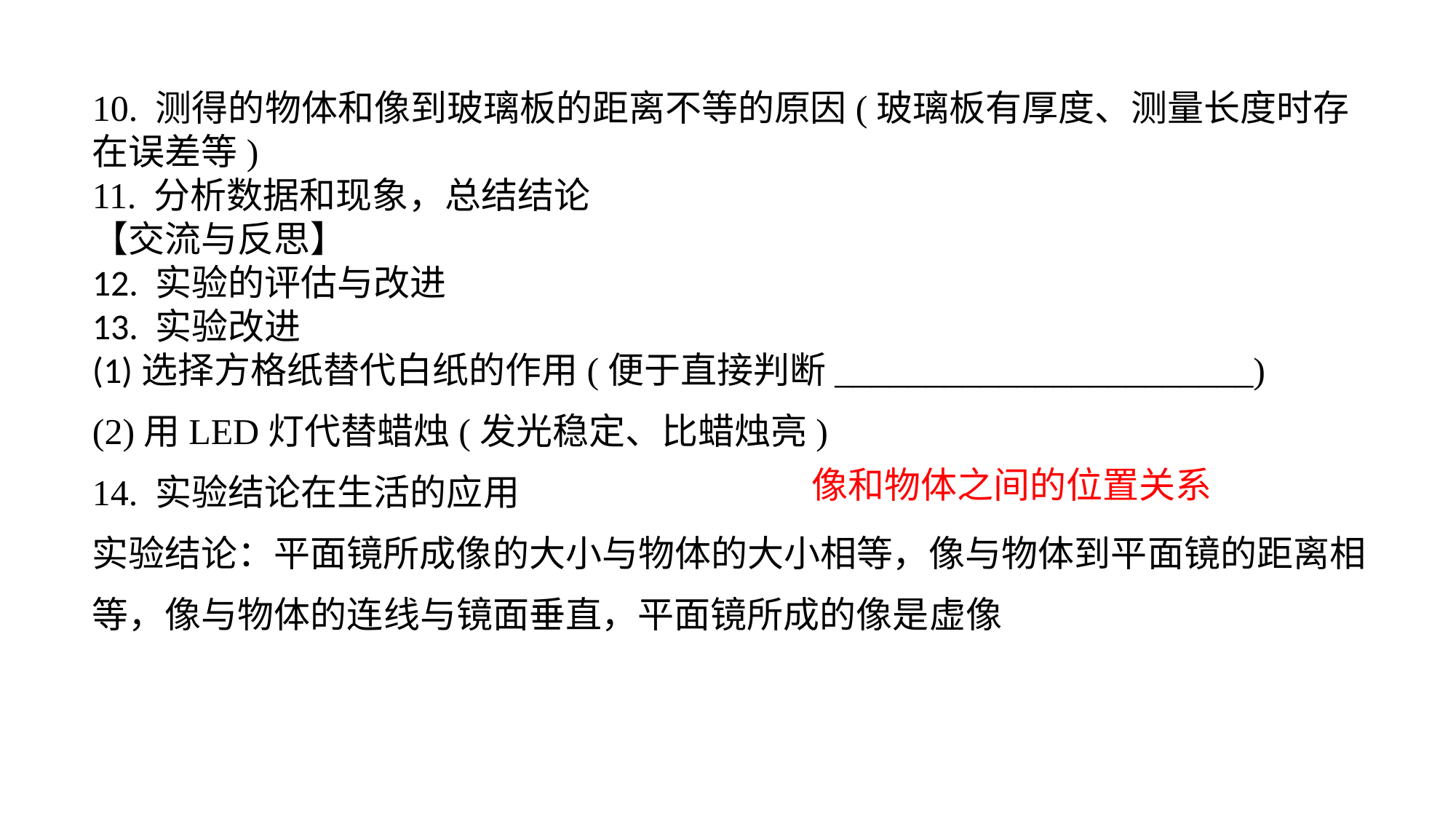

10. 测得的物体和像到玻璃板的距离不等的原因(玻璃板有厚度、测量长度时存在误差等)11. 分析数据和现象，总结结论【交流与反思】12. 实验的评估与改进13. 实验改进(1)选择方格纸替代白纸的作用(便于直接判断_______________________)(2)用LED灯代替蜡烛(发光稳定、比蜡烛亮)
14. 实验结论在生活的应用实验结论：平面镜所成像的大小与物体的大小相等，像与物体到平面镜的距离相等，像与物体的连线与镜面垂直，平面镜所成的像是虚像
像和物体之间的位置关系